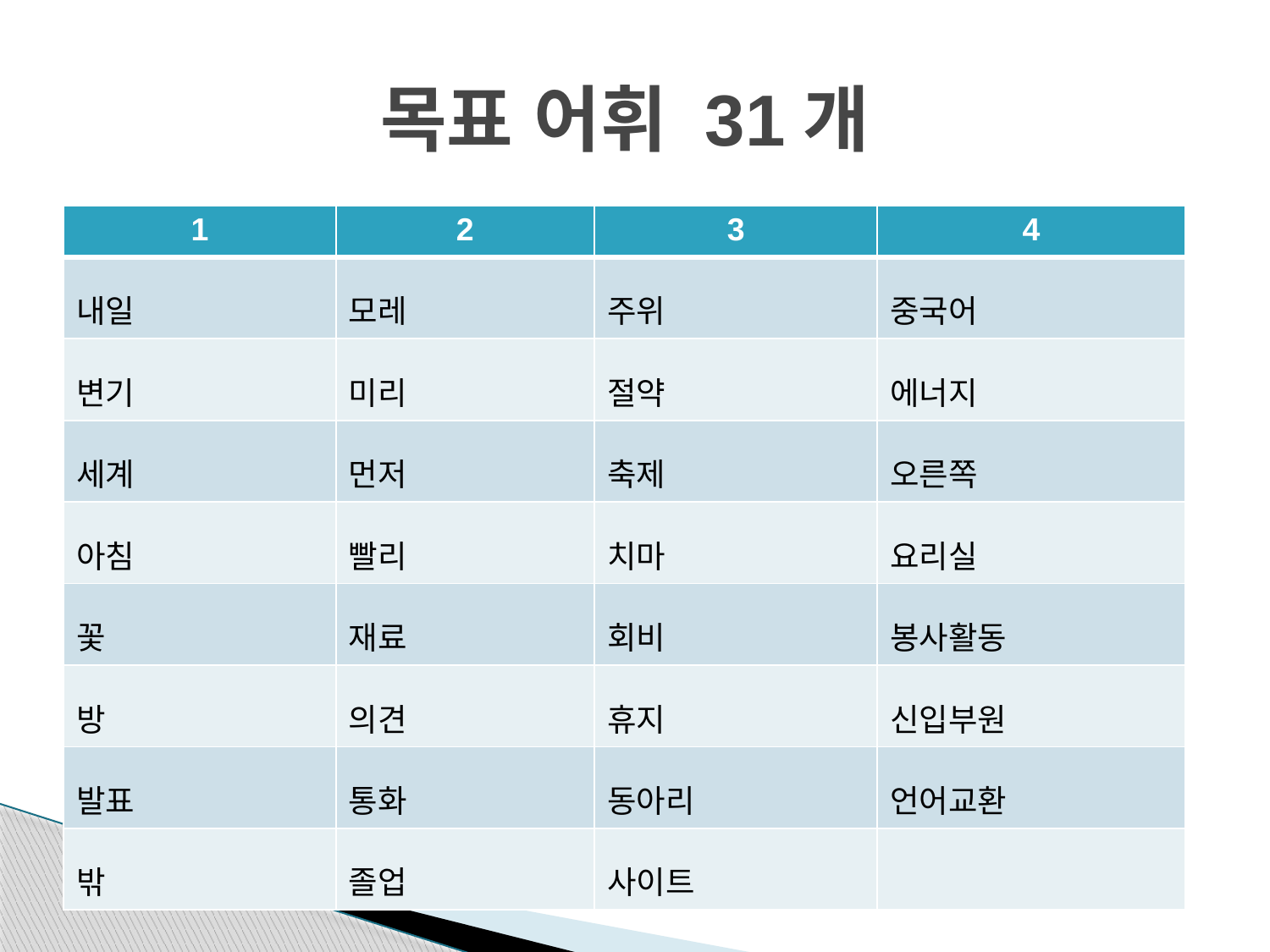

# 목표 어휘 31개
| 1 | 2 | 3 | 4 |
| --- | --- | --- | --- |
| 내일 | 모레 | 주위 | 중국어 |
| 변기 | 미리 | 절약 | 에너지 |
| 세계 | 먼저 | 축제 | 오른쪽 |
| 아침 | 빨리 | 치마 | 요리실 |
| 꽃 | 재료 | 회비 | 봉사활동 |
| 방 | 의견 | 휴지 | 신입부원 |
| 발표 | 통화 | 동아리 | 언어교환 |
| 밖 | 졸업 | 사이트 |  |